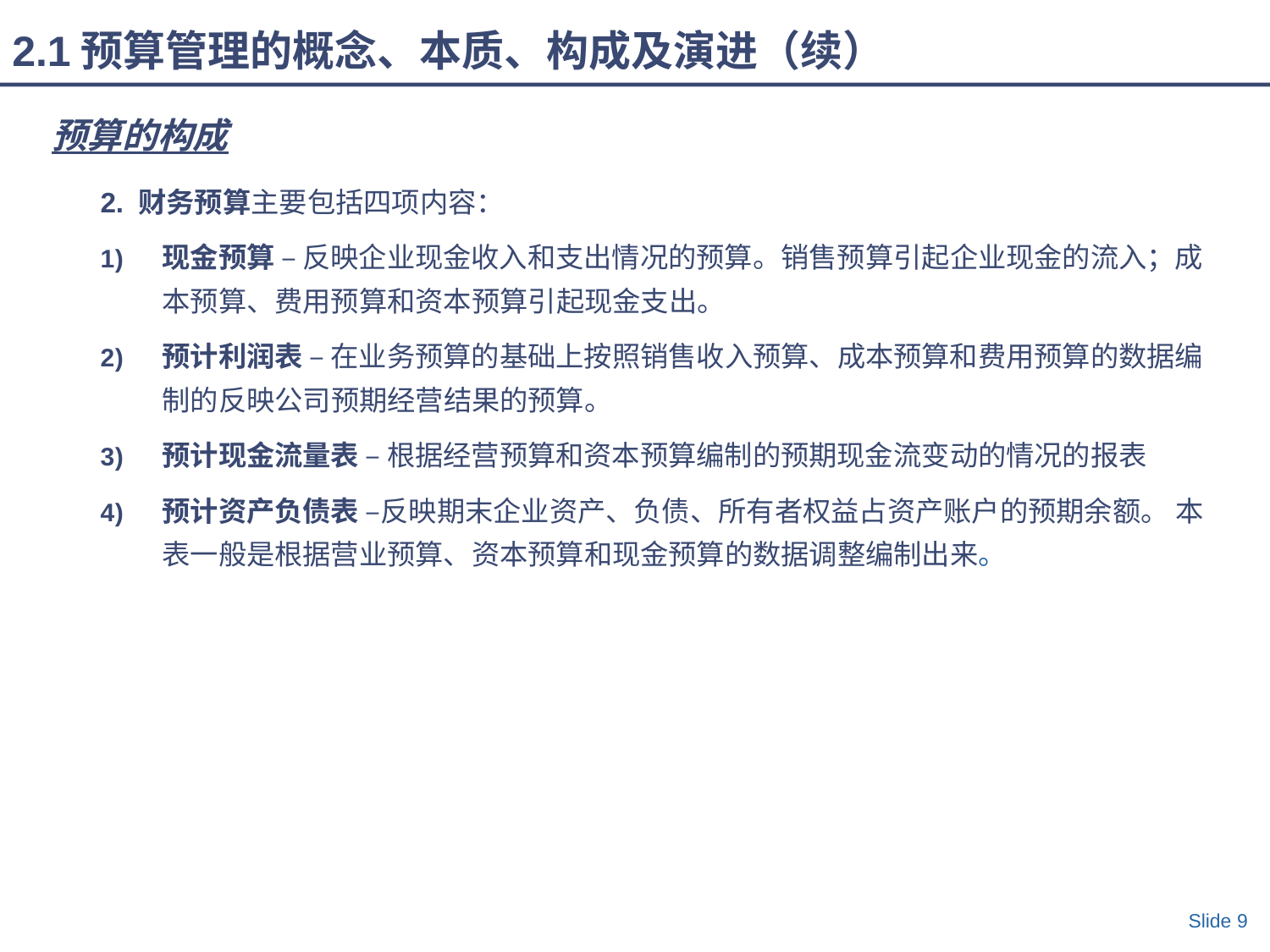

2.1预算管理的概念、本质、构成及演进（续）

预算的构成
2. 财务预算主要包括四项内容：
现金预算 – 反映企业现金收入和支出情况的预算。销售预算引起企业现金的流入；成本预算、费用预算和资本预算引起现金支出。
预计利润表 – 在业务预算的基础上按照销售收入预算、成本预算和费用预算的数据编制的反映公司预期经营结果的预算。
预计现金流量表 – 根据经营预算和资本预算编制的预期现金流变动的情况的报表
预计资产负债表 –反映期末企业资产、负债、所有者权益占资产账户的预期余额。 本表一般是根据营业预算、资本预算和现金预算的数据调整编制出来。
Slide 9